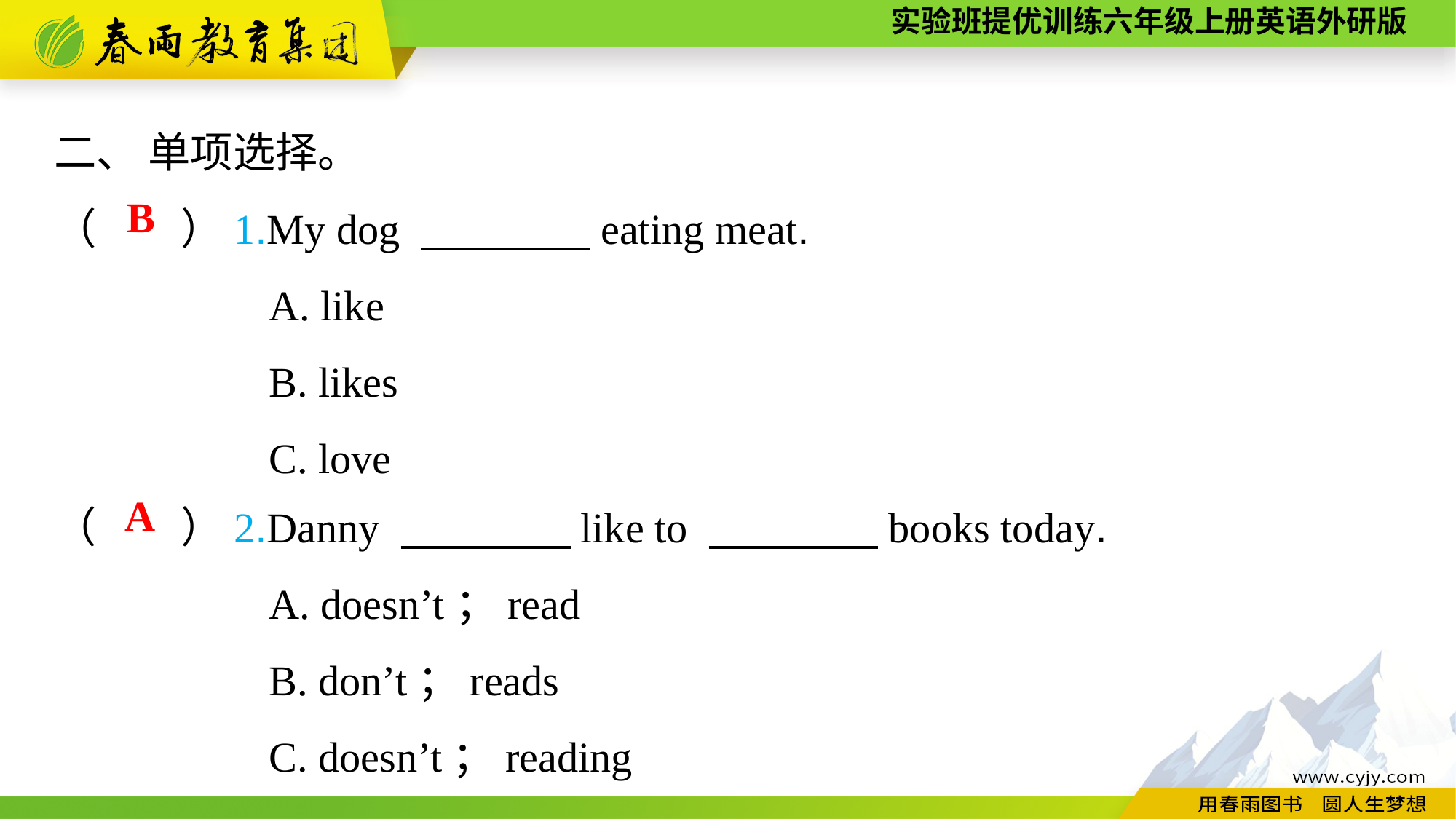

二、 单项选择。
（　　）1.My dog 　　　　eating meat.
A. like
B. likes
C. love
B
（　　）2.Danny 　　　　like to 　　　　books today.
A. doesn’t；read
B. don’t；reads
C. doesn’t；reading
A